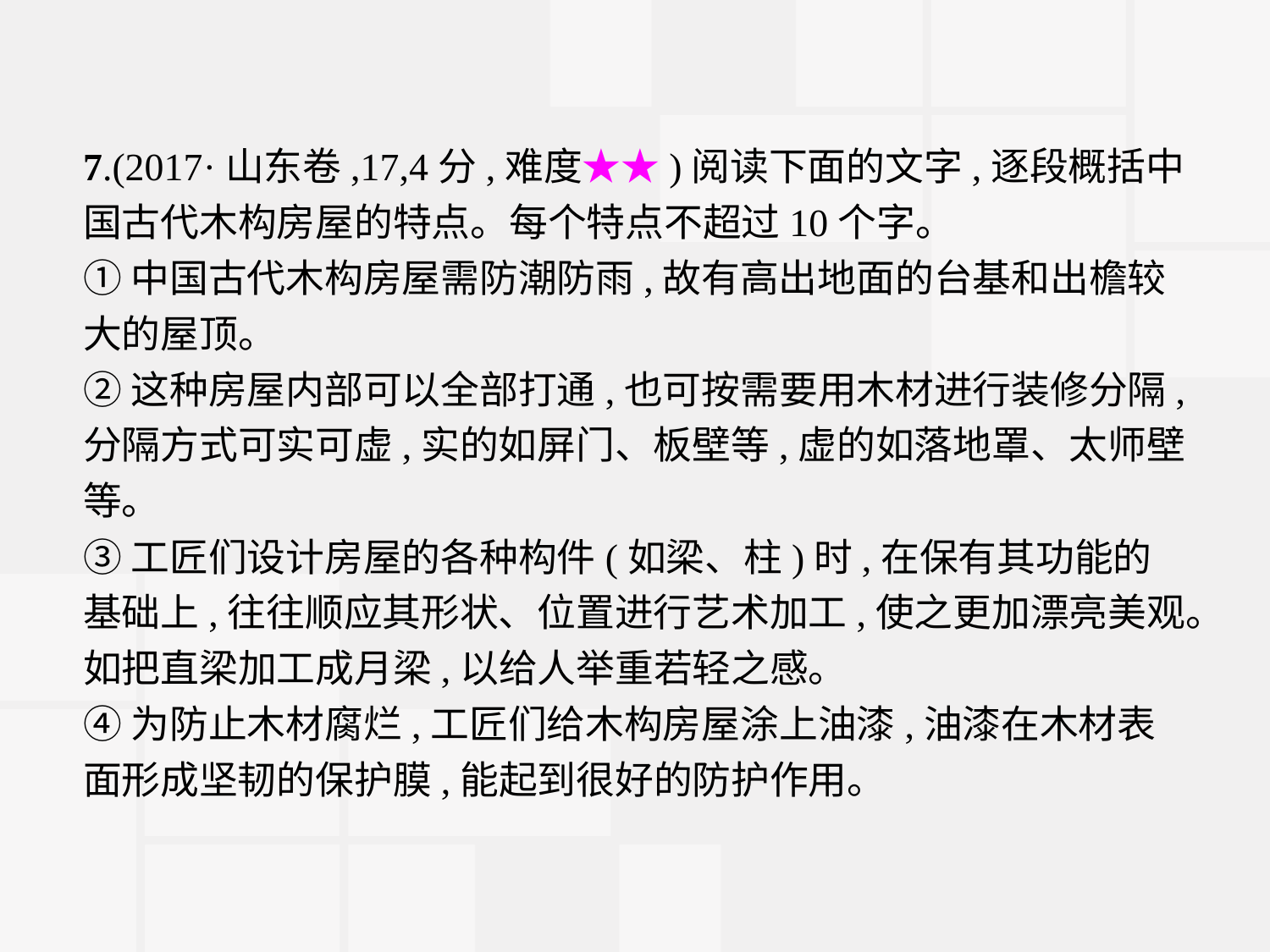

7.(2017·山东卷,17,4分,难度★★)阅读下面的文字,逐段概括中国古代木构房屋的特点。每个特点不超过10个字。
①中国古代木构房屋需防潮防雨,故有高出地面的台基和出檐较大的屋顶。
②这种房屋内部可以全部打通,也可按需要用木材进行装修分隔,分隔方式可实可虚,实的如屏门、板壁等,虚的如落地罩、太师壁等。
③工匠们设计房屋的各种构件(如梁、柱)时,在保有其功能的基础上,往往顺应其形状、位置进行艺术加工,使之更加漂亮美观。如把直梁加工成月梁,以给人举重若轻之感。
④为防止木材腐烂,工匠们给木构房屋涂上油漆,油漆在木材表面形成坚韧的保护膜,能起到很好的防护作用。